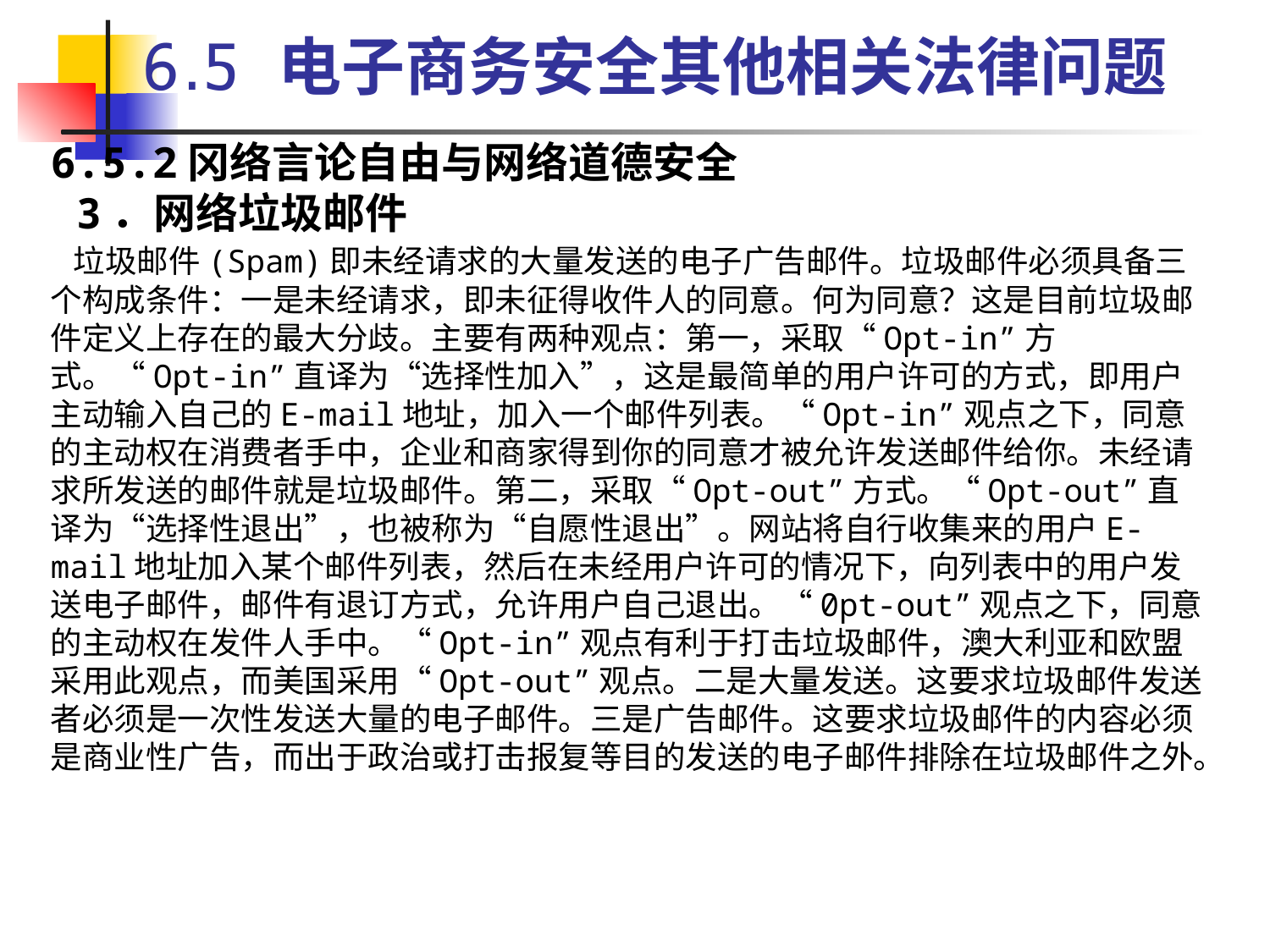

6.5 电子商务安全其他相关法律问题
6.5.2冈络言论自由与网络道德安全
 3．网络垃圾邮件
  垃圾邮件(Spam)即未经请求的大量发送的电子广告邮件。垃圾邮件必须具备三个构成条件：一是未经请求，即未征得收件人的同意。何为同意？这是目前垃圾邮件定义上存在的最大分歧。主要有两种观点：第一，采取“Opt-in”方式。“Opt-in”直译为“选择性加入”，这是最简单的用户许可的方式，即用户主动输入自己的E-mail地址，加入一个邮件列表。“Opt-in”观点之下，同意的主动权在消费者手中，企业和商家得到你的同意才被允许发送邮件给你。未经请求所发送的邮件就是垃圾邮件。第二，采取“Opt-out”方式。“Opt-out”直译为“选择性退出”，也被称为“自愿性退出”。网站将自行收集来的用户E-mail地址加入某个邮件列表，然后在未经用户许可的情况下，向列表中的用户发送电子邮件，邮件有退订方式，允许用户自己退出。“0pt-out”观点之下，同意的主动权在发件人手中。“Opt-in”观点有利于打击垃圾邮件，澳大利亚和欧盟采用此观点，而美国采用“Opt-out”观点。二是大量发送。这要求垃圾邮件发送者必须是一次性发送大量的电子邮件。三是广告邮件。这要求垃圾邮件的内容必须是商业性广告，而出于政治或打击报复等目的发送的电子邮件排除在垃圾邮件之外。